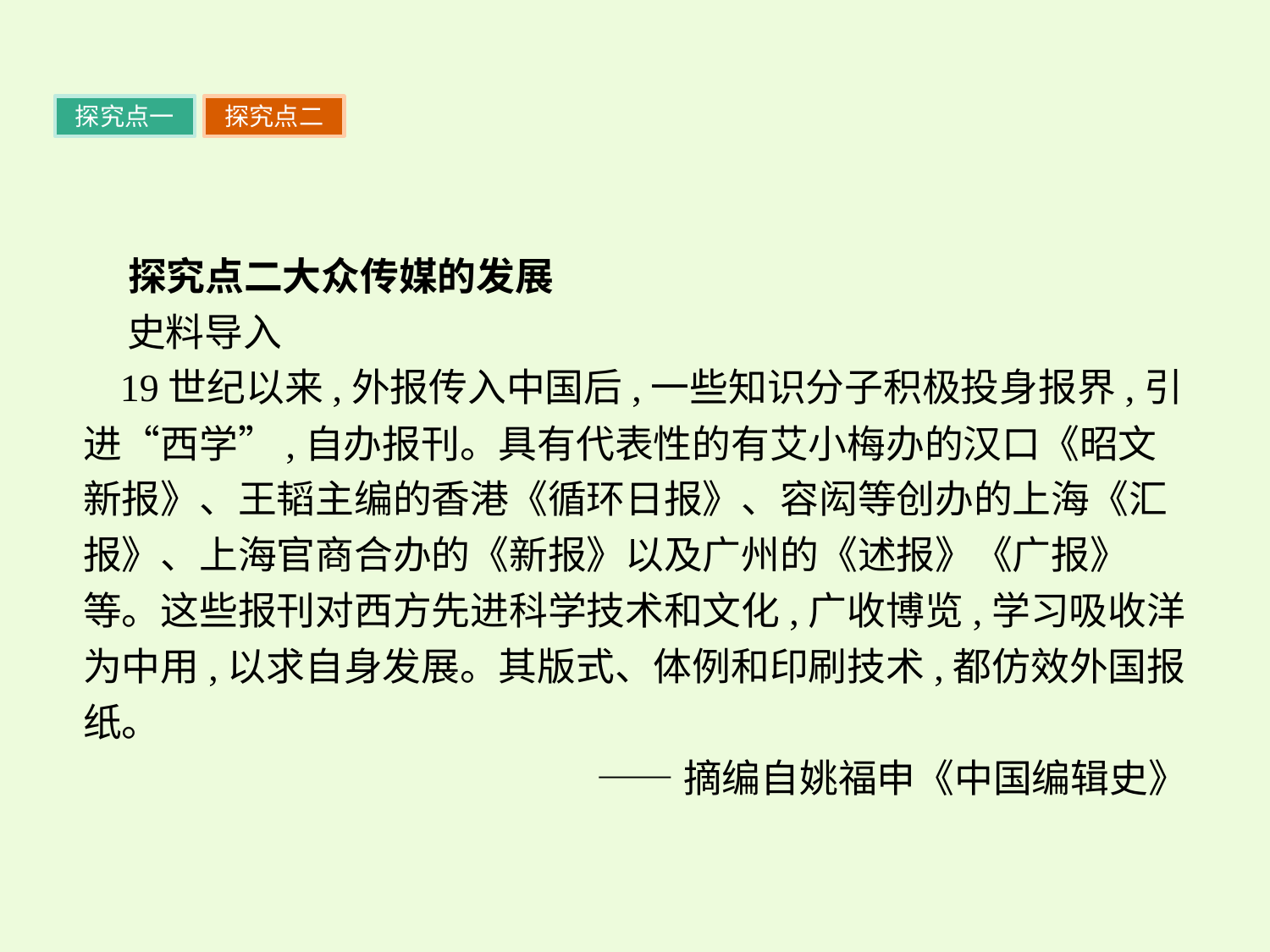

探究点一
探究点二
    探究点二大众传媒的发展
    史料导入
19世纪以来,外报传入中国后,一些知识分子积极投身报界,引进“西学”,自办报刊。具有代表性的有艾小梅办的汉口《昭文新报》、王韬主编的香港《循环日报》、容闳等创办的上海《汇报》、上海官商合办的《新报》以及广州的《述报》《广报》等。这些报刊对西方先进科学技术和文化,广收博览,学习吸收洋为中用,以求自身发展。其版式、体例和印刷技术,都仿效外国报纸。
——摘编自姚福申《中国编辑史》